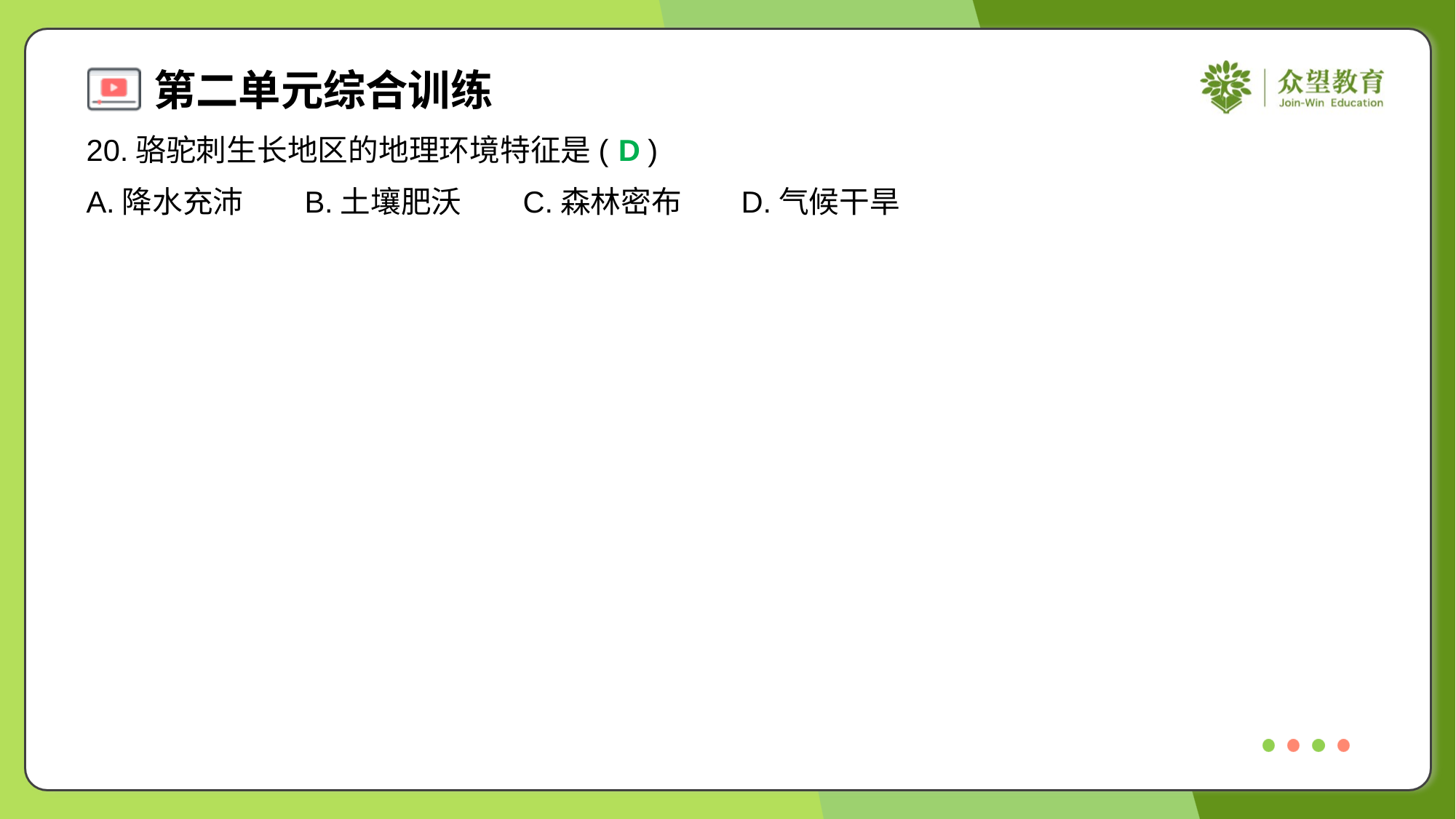

20.骆驼刺生长地区的地理环境特征是(     )
D
A.降水充沛	B.土壤肥沃	C.森林密布	D.气候干旱